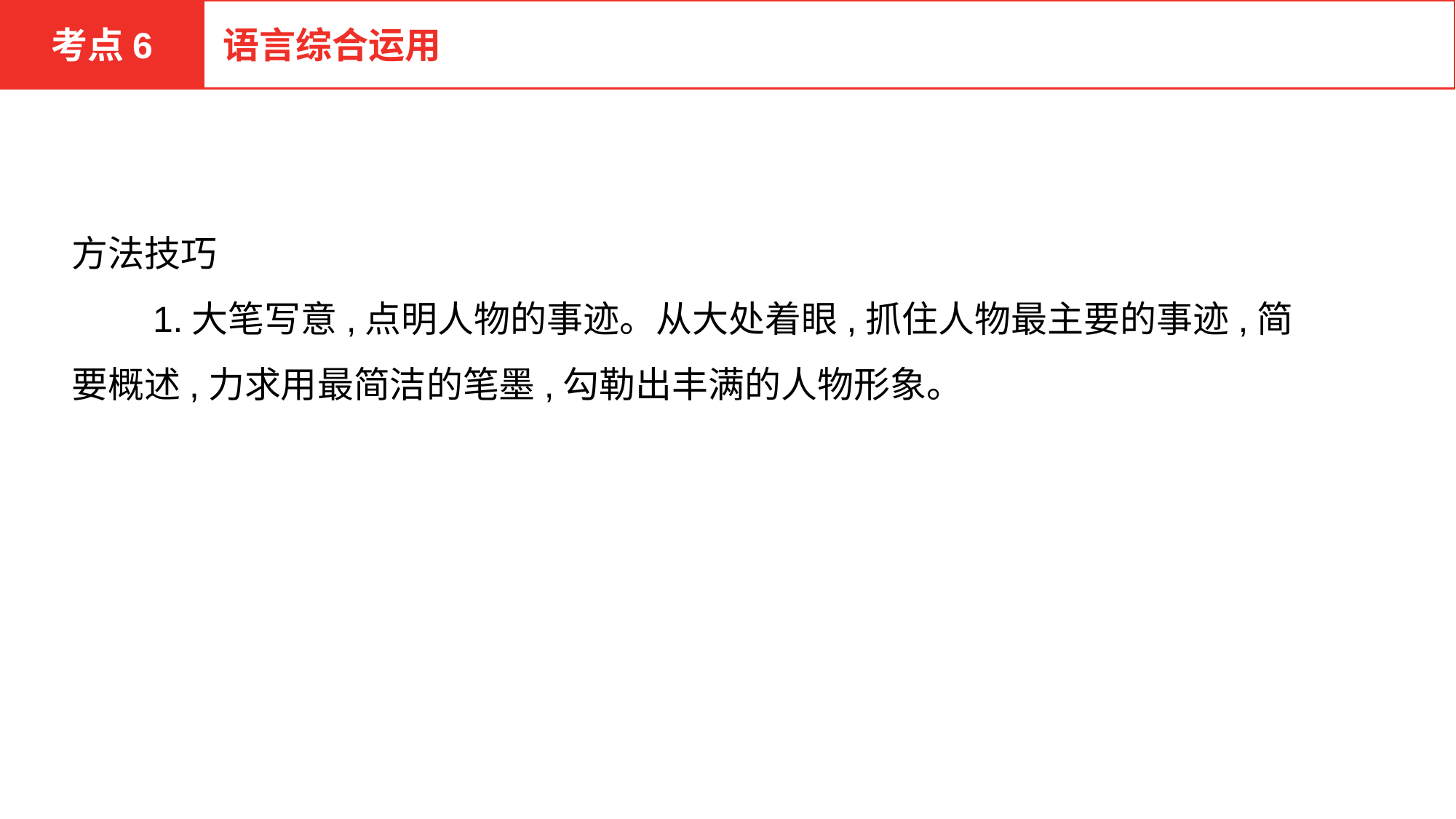

考点6
语言综合运用
方法技巧
　　1.大笔写意,点明人物的事迹。从大处着眼,抓住人物最主要的事迹,简要概述,力求用最简洁的笔墨,勾勒出丰满的人物形象。